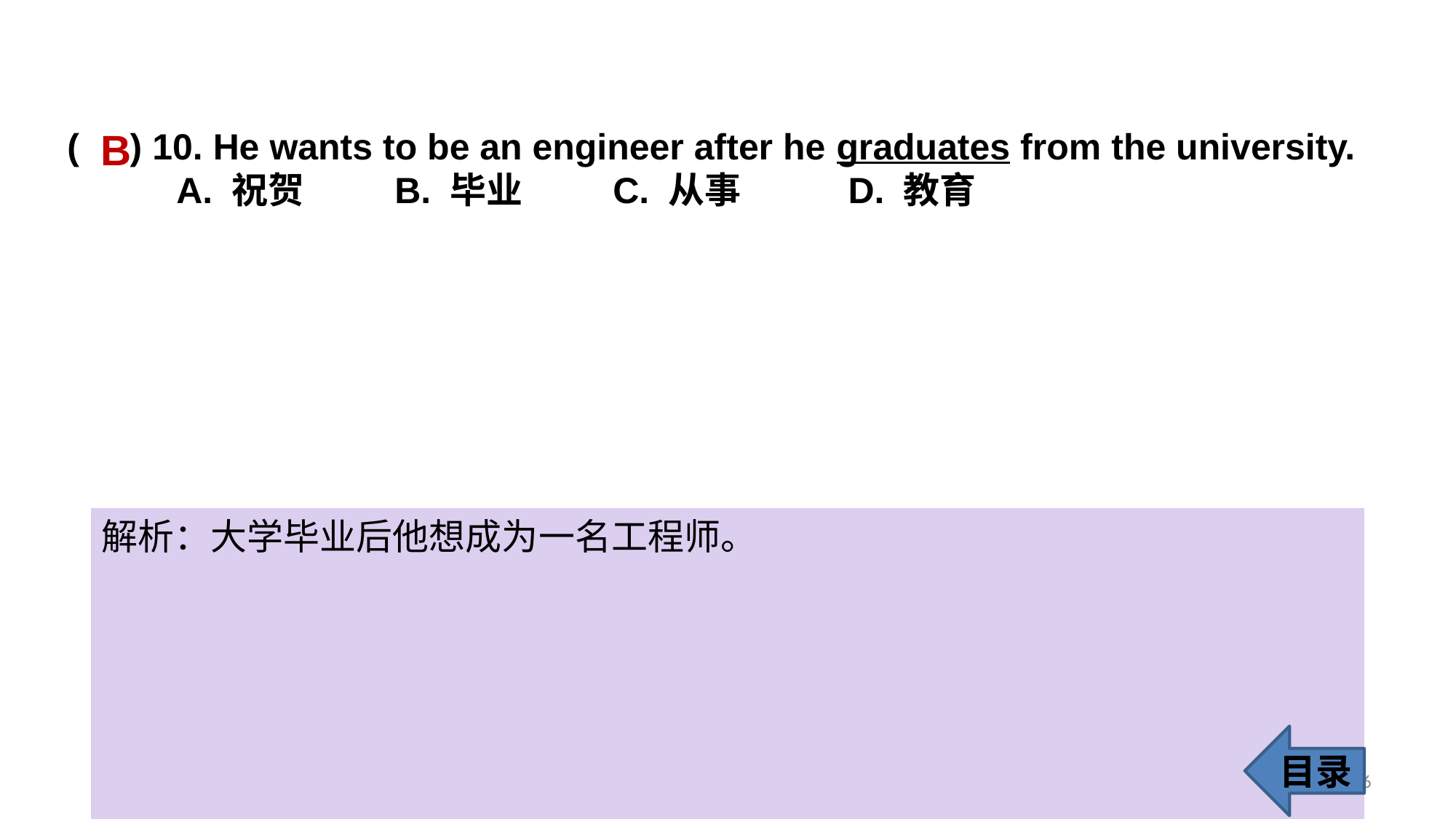

B
(     ) 10. He wants to be an engineer after he graduates from the university.
	A. 祝贺 	B. 毕业 	C. 从事	 D. 教育
解析：大学毕业后他想成为一名工程师。

目录
16